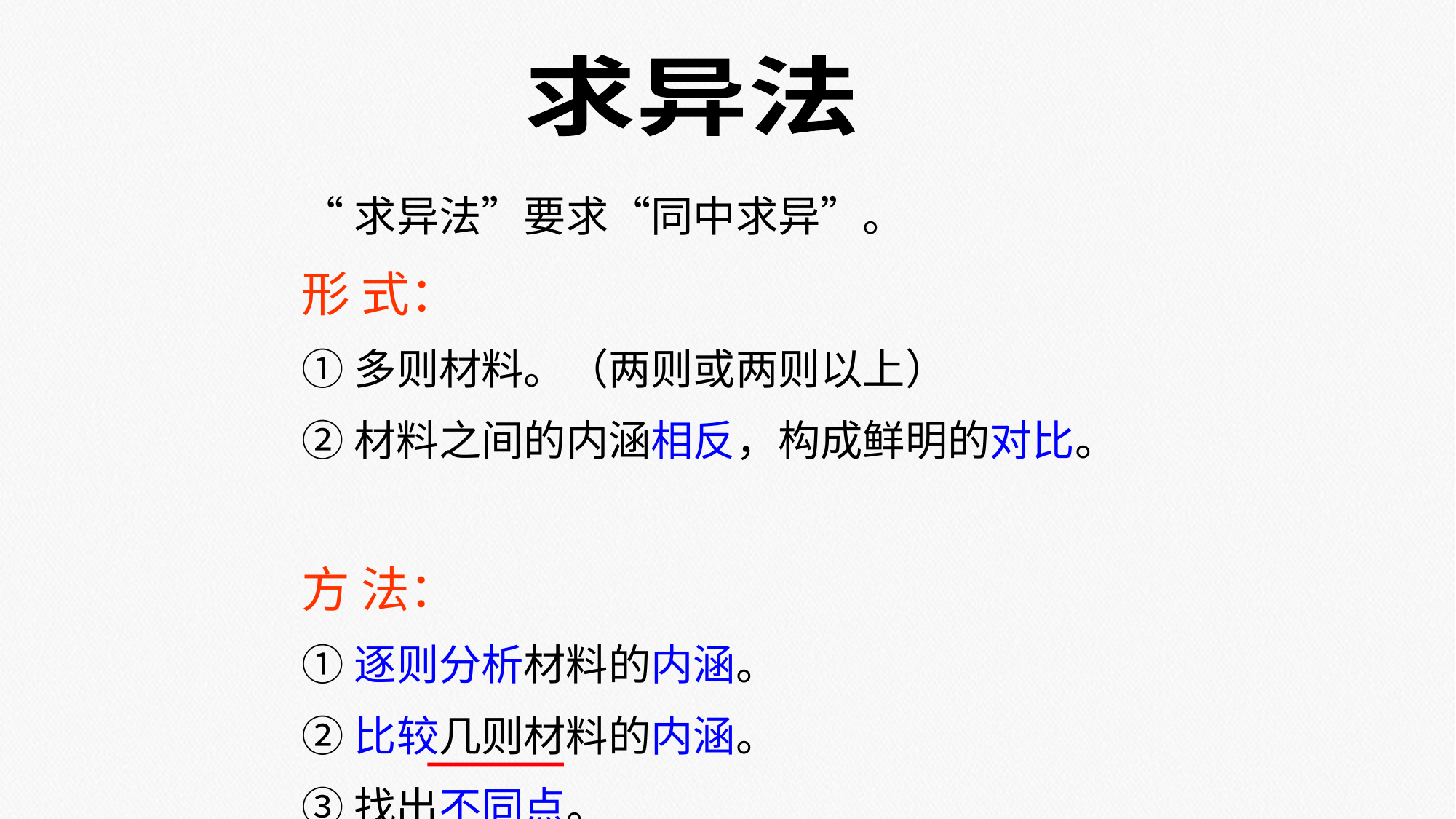

求异法
“求异法”要求“同中求异”。
形 式：
①多则材料。（两则或两则以上）
②材料之间的内涵相反，构成鲜明的对比。
方 法：
①逐则分析材料的内涵。
②比较几则材料的内涵。
③找出不同点。